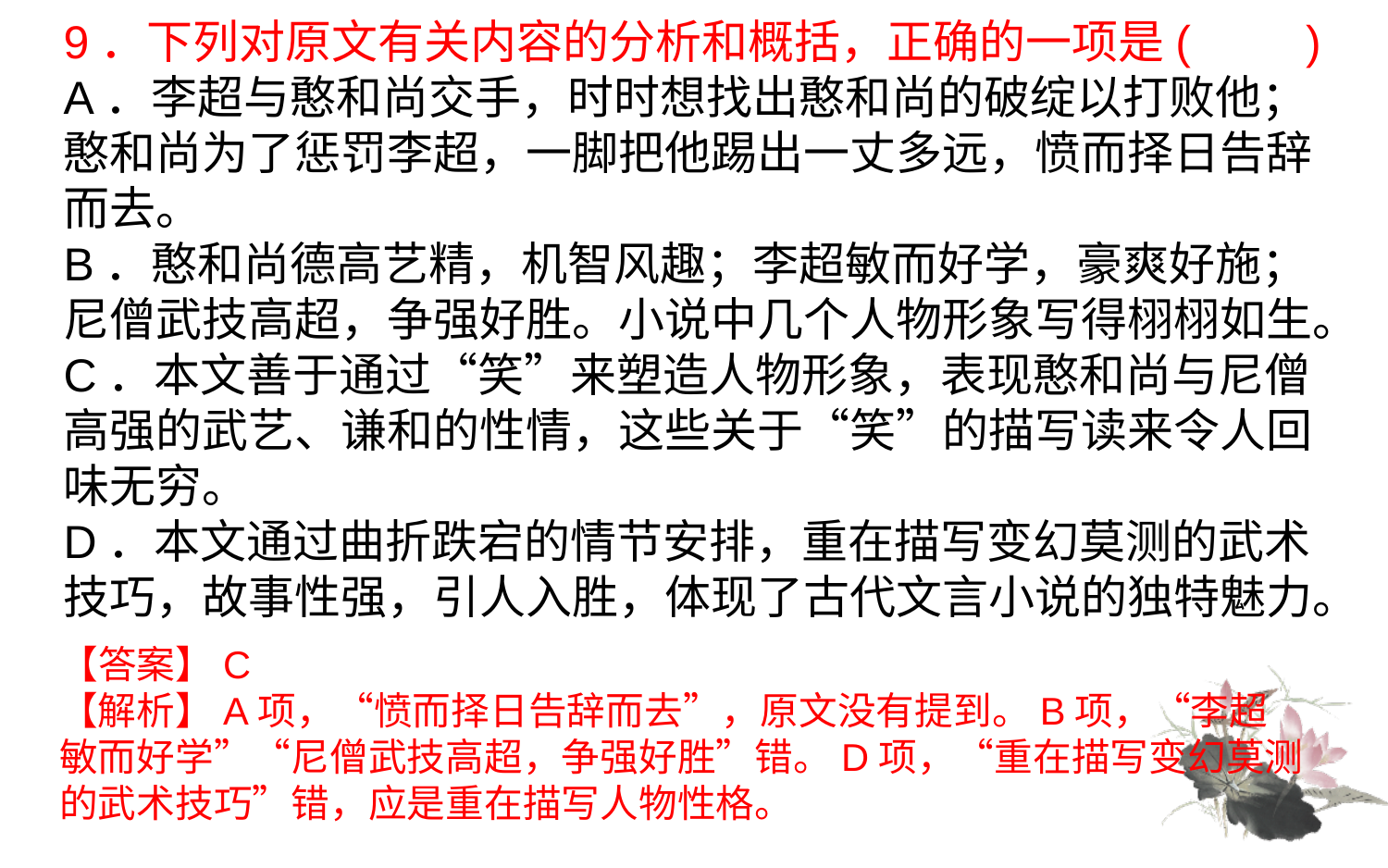

9．下列对原文有关内容的分析和概括，正确的一项是(　　)
A．李超与憨和尚交手，时时想找出憨和尚的破绽以打败他；憨和尚为了惩罚李超，一脚把他踢出一丈多远，愤而择日告辞而去。
B．憨和尚德高艺精，机智风趣；李超敏而好学，豪爽好施；尼僧武技高超，争强好胜。小说中几个人物形象写得栩栩如生。
C．本文善于通过“笑”来塑造人物形象，表现憨和尚与尼僧高强的武艺、谦和的性情，这些关于“笑”的描写读来令人回味无穷。
D．本文通过曲折跌宕的情节安排，重在描写变幻莫测的武术技巧，故事性强，引人入胜，体现了古代文言小说的独特魅力。
【答案】C
【解析】A项，“愤而择日告辞而去”，原文没有提到。B项，“李超敏而好学”“尼僧武技高超，争强好胜”错。D项，“重在描写变幻莫测的武术技巧”错，应是重在描写人物性格。